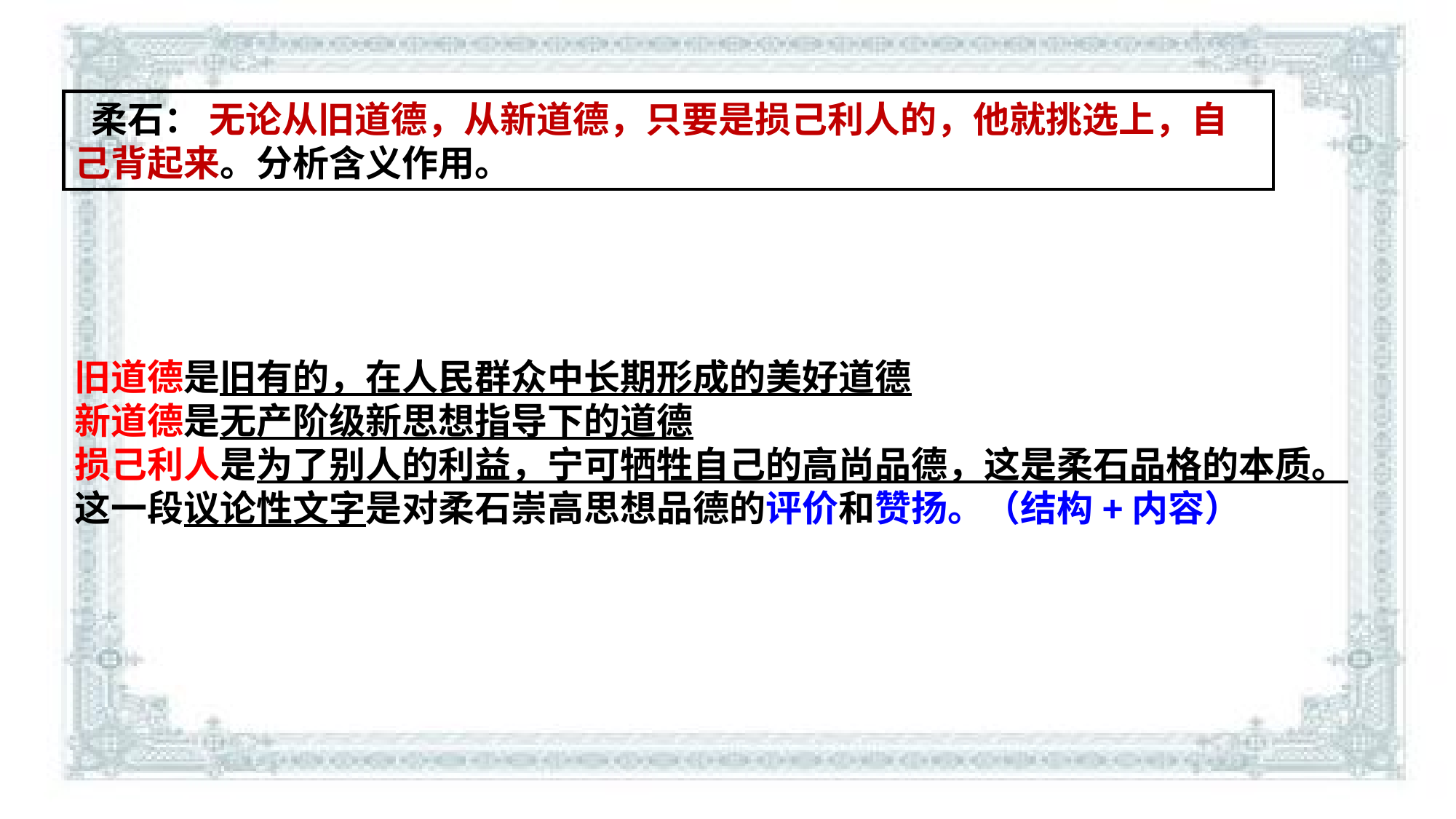

柔石： 无论从旧道德，从新道德，只要是损己利人的，他就挑选上，自己背起来。分析含义作用。
旧道德是旧有的，在人民群众中长期形成的美好道德
新道德是无产阶级新思想指导下的道德
损己利人是为了别人的利益，宁可牺牲自己的高尚品德，这是柔石品格的本质。
这一段议论性文字是对柔石崇高思想品德的评价和赞扬。（结构+内容）